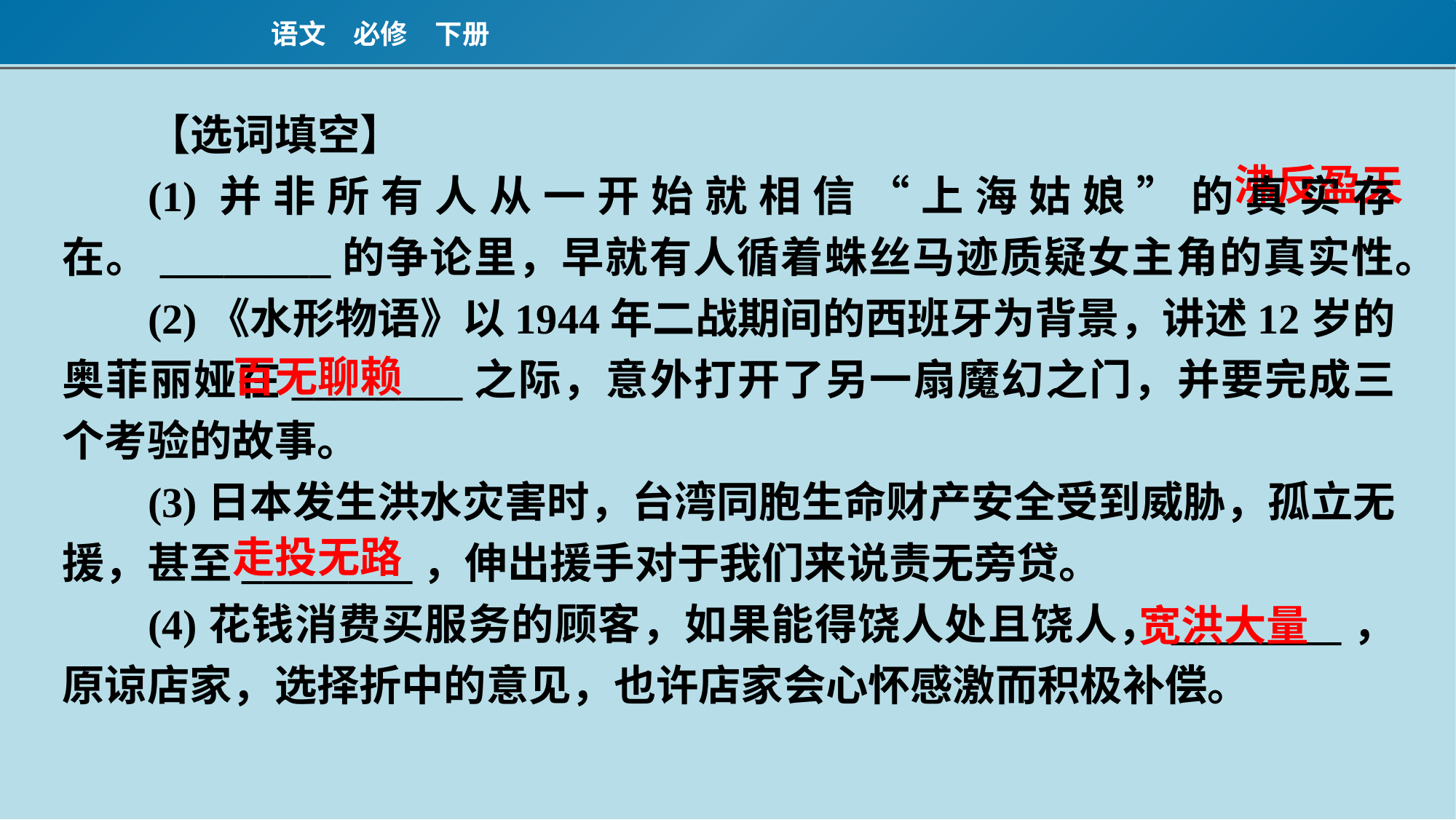

【选词填空】
(1)并非所有人从一开始就相信“上海姑娘”的真实存在。________的争论里，早就有人循着蛛丝马迹质疑女主角的真实性。
(2)《水形物语》以1944年二战期间的西班牙为背景，讲述12岁的奥菲丽娅在________之际，意外打开了另一扇魔幻之门，并要完成三个考验的故事。
(3)日本发生洪水灾害时，台湾同胞生命财产安全受到威胁，孤立无援，甚至________，伸出援手对于我们来说责无旁贷。
(4)花钱消费买服务的顾客，如果能得饶人处且饶人，________，原谅店家，选择折中的意见，也许店家会心怀感激而积极补偿。
沸反盈天
百无聊赖
走投无路
宽洪大量